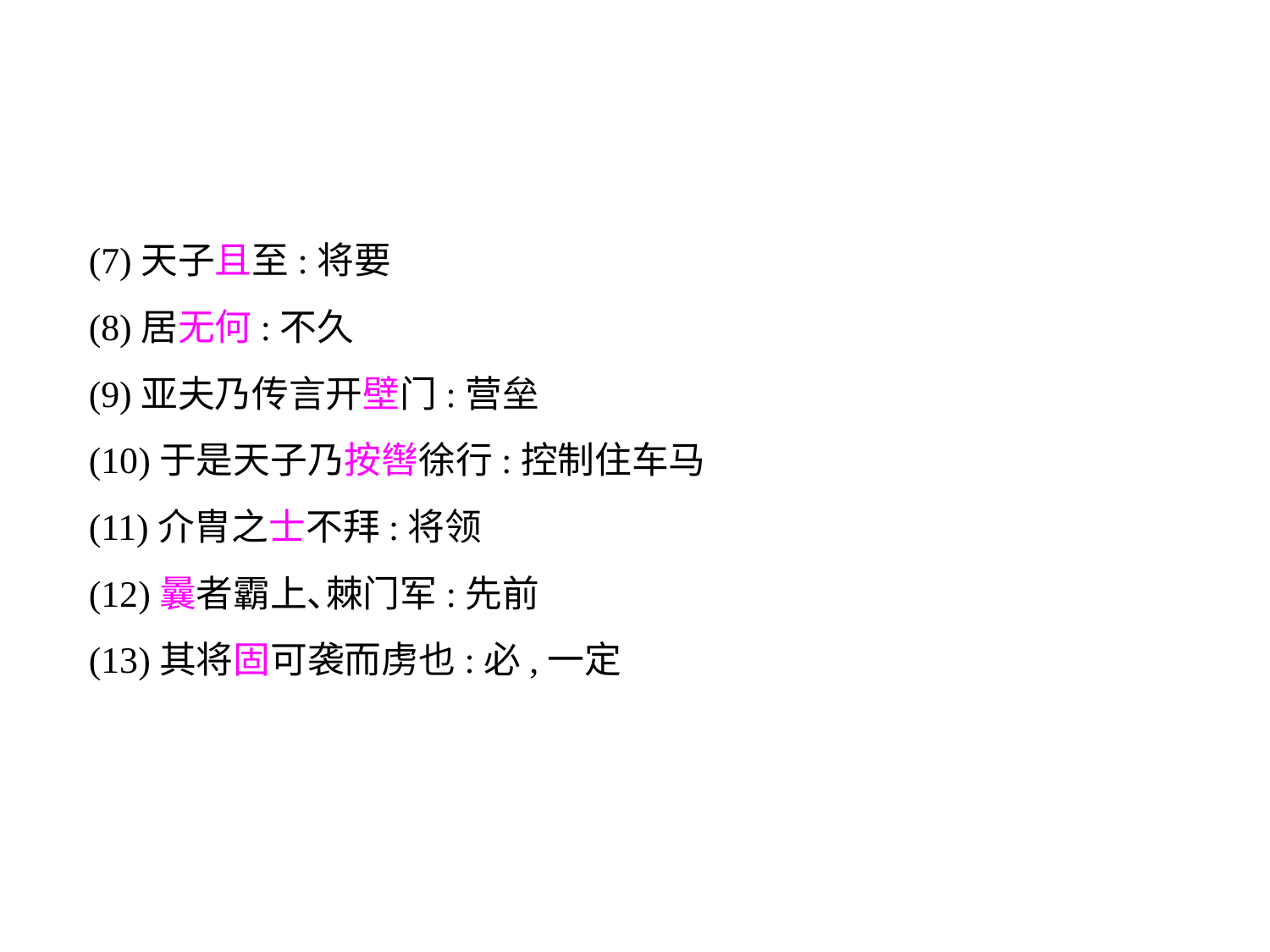

(7)天子且至:将要
(8)居无何:不久
(9)亚夫乃传言开壁门:营垒
(10)于是天子乃按辔徐行:控制住车马
(11)介胄之士不拜:将领
(12)曩者霸上､棘门军:先前
(13)其将固可袭而虏也:必,一定